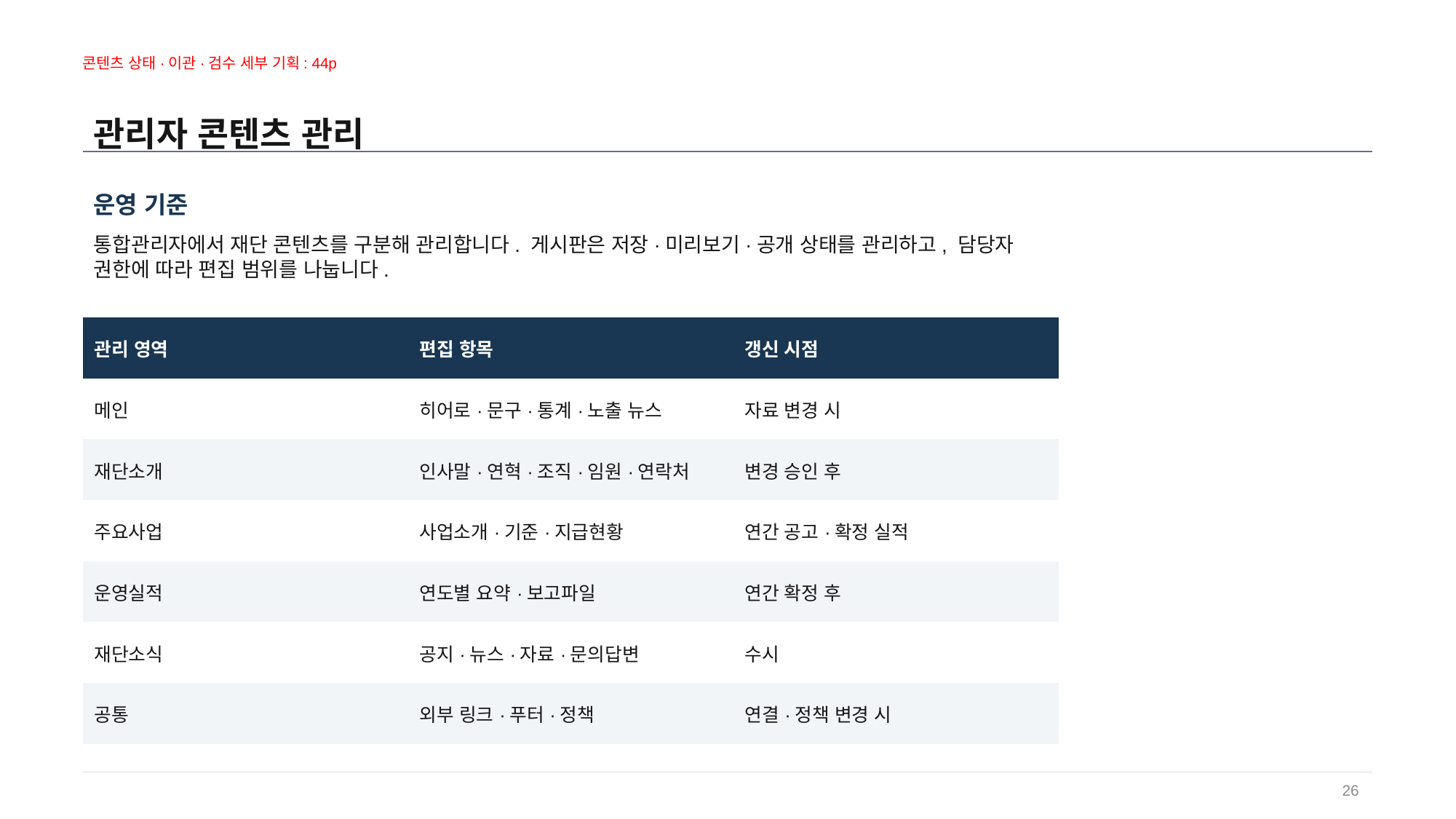

콘텐츠 상태·이관·검수 세부 기획: 44p
관리자 콘텐츠 관리
운영 기준
통합관리자에서 재단 콘텐츠를 구분해 관리합니다. 게시판은 저장·미리보기·공개 상태를 관리하고, 담당자 권한에 따라 편집 범위를 나눕니다.
| 관리 영역 | 편집 항목 | 갱신 시점 |
| --- | --- | --- |
| 메인 | 히어로·문구·통계·노출 뉴스 | 자료 변경 시 |
| 재단소개 | 인사말·연혁·조직·임원·연락처 | 변경 승인 후 |
| 주요사업 | 사업소개·기준·지급현황 | 연간 공고·확정 실적 |
| 운영실적 | 연도별 요약·보고파일 | 연간 확정 후 |
| 재단소식 | 공지·뉴스·자료·문의답변 | 수시 |
| 공통 | 외부 링크·푸터·정책 | 연결·정책 변경 시 |
26